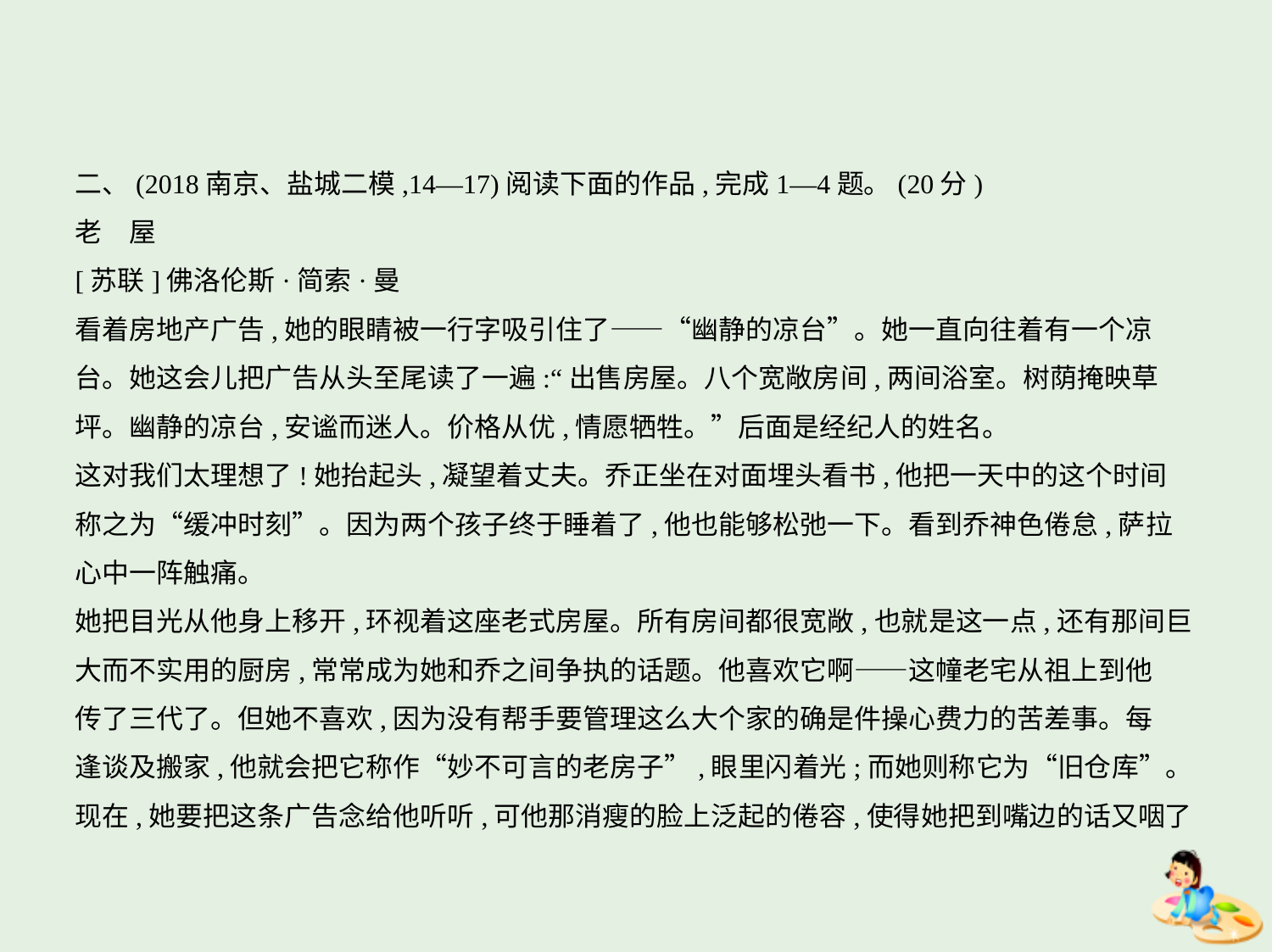

二、(2018南京、盐城二模,14—17)阅读下面的作品,完成1—4题。(20分)
老　屋
[苏联]佛洛伦斯·简索·曼
看着房地产广告,她的眼睛被一行字吸引住了——“幽静的凉台”。她一直向往着有一个凉
台。她这会儿把广告从头至尾读了一遍:“出售房屋。八个宽敞房间,两间浴室。树荫掩映草
坪。幽静的凉台,安谧而迷人。价格从优,情愿牺牲。”后面是经纪人的姓名。
这对我们太理想了!她抬起头,凝望着丈夫。乔正坐在对面埋头看书,他把一天中的这个时间
称之为“缓冲时刻”。因为两个孩子终于睡着了,他也能够松弛一下。看到乔神色倦怠,萨拉
心中一阵触痛。
她把目光从他身上移开,环视着这座老式房屋。所有房间都很宽敞,也就是这一点,还有那间巨
大而不实用的厨房,常常成为她和乔之间争执的话题。他喜欢它啊——这幢老宅从祖上到他
传了三代了。但她不喜欢,因为没有帮手要管理这么大个家的确是件操心费力的苦差事。每
逢谈及搬家,他就会把它称作“妙不可言的老房子”,眼里闪着光;而她则称它为“旧仓库”。
现在,她要把这条广告念给他听听,可他那消瘦的脸上泛起的倦容,使得她把到嘴边的话又咽了